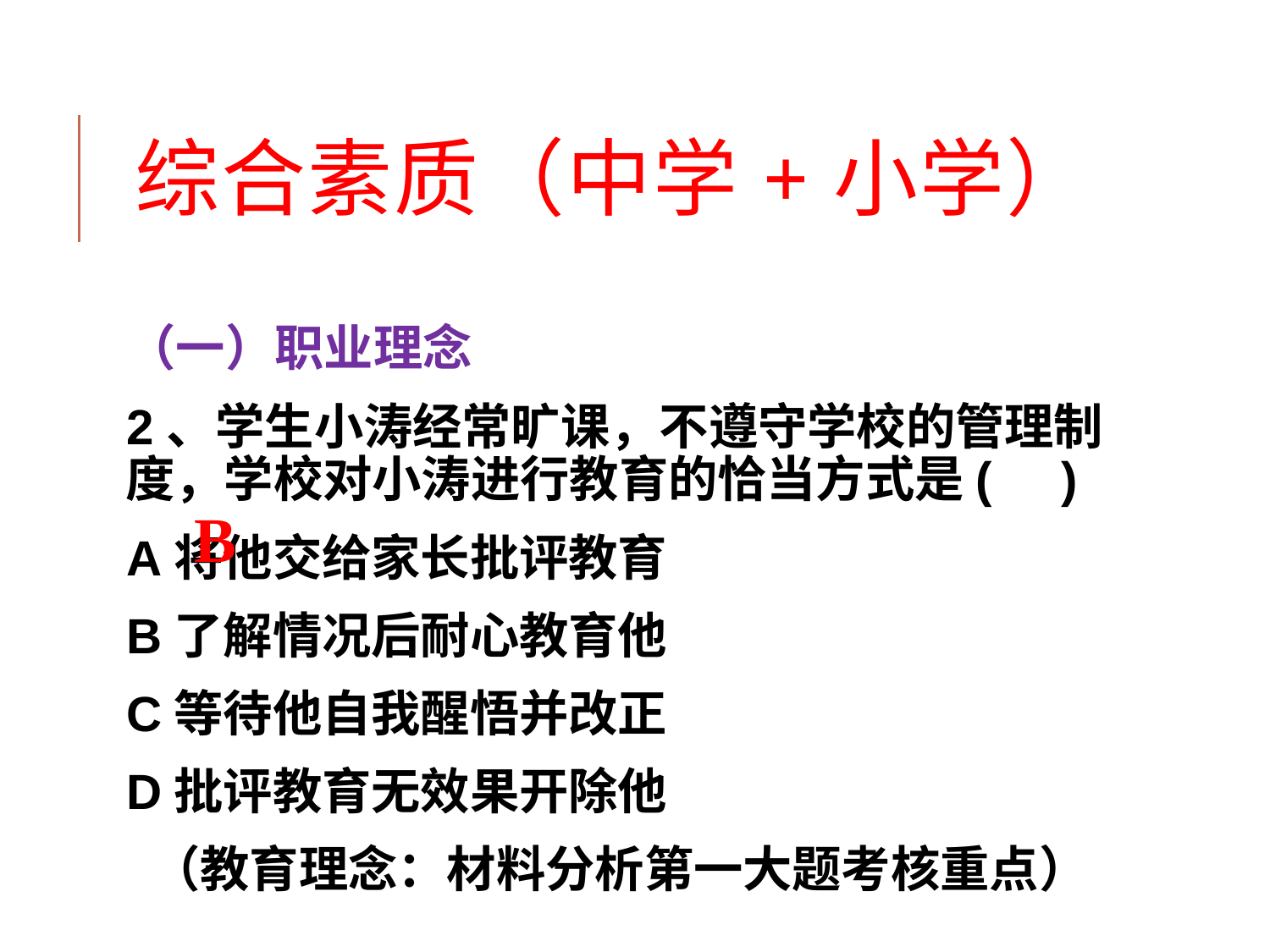

# 综合素质（中学+小学）
（一）职业理念
2、学生小涛经常旷课，不遵守学校的管理制度，学校对小涛进行教育的恰当方式是(     )
A将他交给家长批评教育
B了解情况后耐心教育他
C等待他自我醒悟并改正
D批评教育无效果开除他
（教育理念：材料分析第一大题考核重点）

B